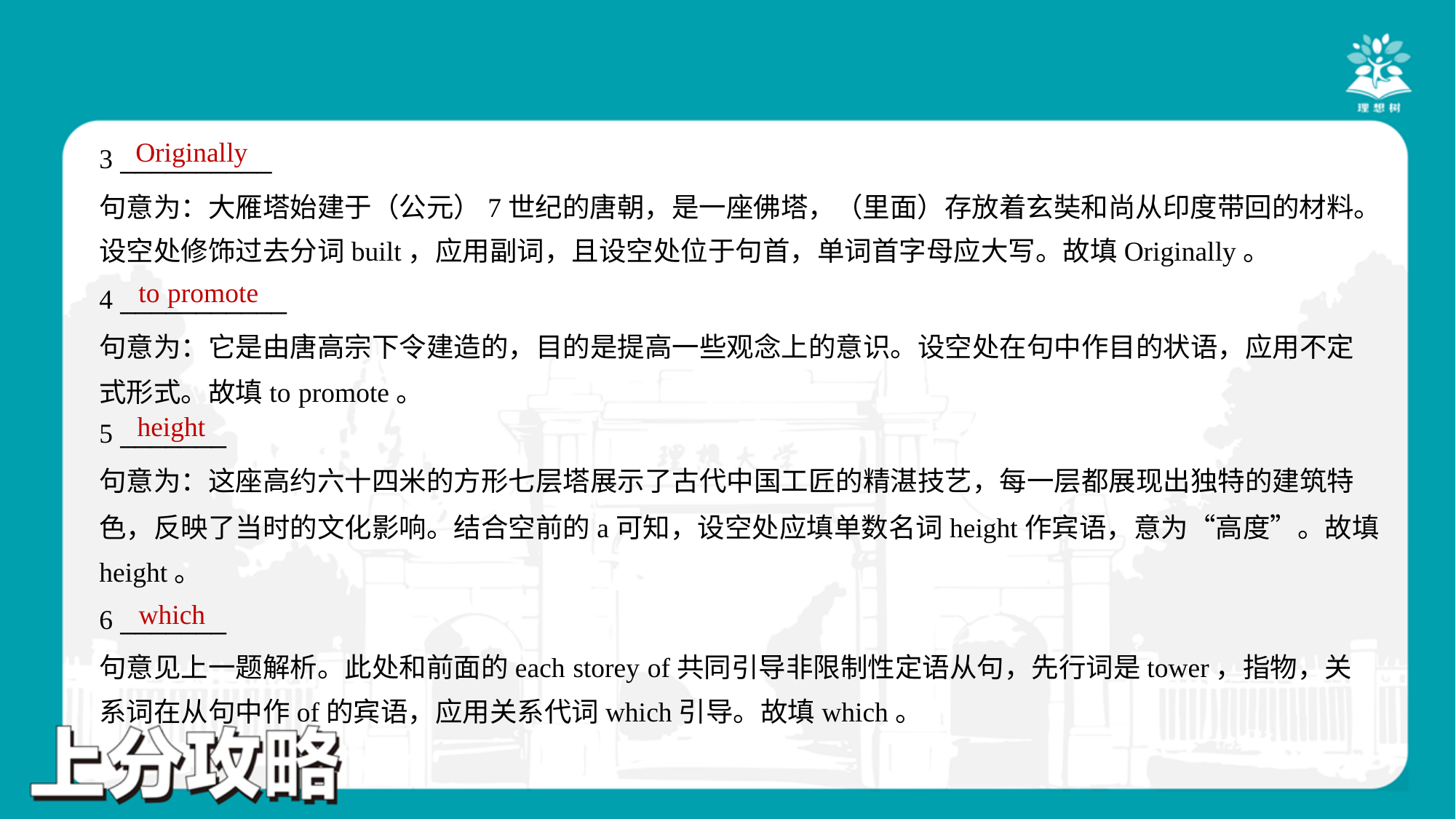

Originally
3 __________
句意为：大雁塔始建于（公元）7世纪的唐朝，是一座佛塔，（里面）存放着玄奘和尚从印度带回的材料。
设空处修饰过去分词built，应用副词，且设空处位于句首，单词首字母应大写。故填Originally。
to promote
4 ___________
句意为：它是由唐高宗下令建造的，目的是提高一些观念上的意识。设空处在句中作目的状语，应用不定
式形式。故填to promote。
height
5 _______
句意为：这座高约六十四米的方形七层塔展示了古代中国工匠的精湛技艺，每一层都展现出独特的建筑特
色，反映了当时的文化影响。结合空前的a可知，设空处应填单数名词height作宾语，意为“高度”。故填
height。
which
6 _______
句意见上一题解析。此处和前面的each storey of共同引导非限制性定语从句，先行词是tower，指物，关
系词在从句中作of的宾语，应用关系代词which引导。故填which。